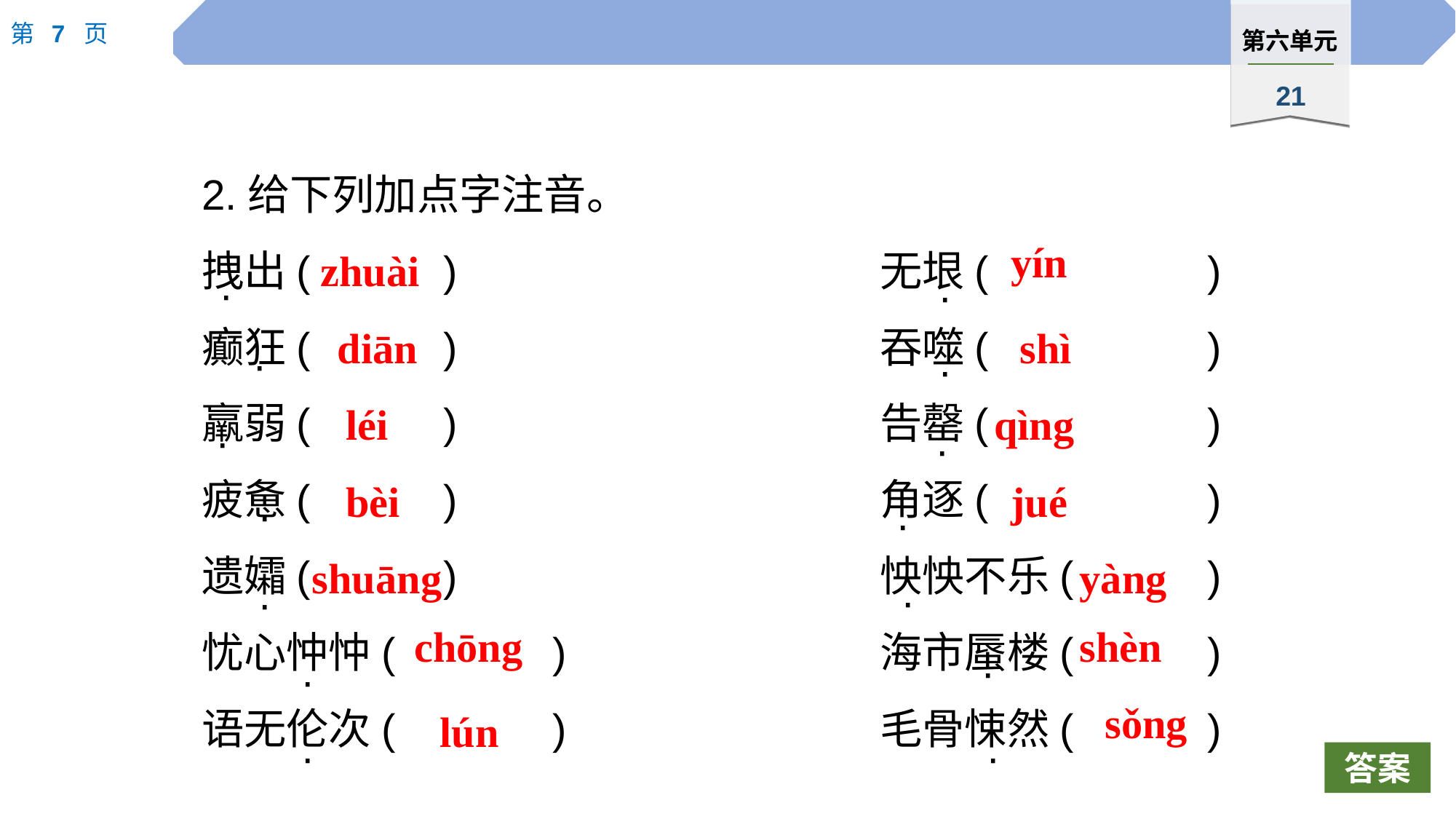

2.给下列加点字注音。
拽出(		)				无垠(		)
癫狂(		)				吞噬(		)
羸弱(		)				告罄(		)
疲惫(		)				角逐(		)
遗孀(		)				怏怏不乐(		)
忧心忡忡(		)			海市蜃楼(		)
语无伦次(		)			毛骨悚然(		)
yín
zhuài
·
·
diān
shì
·
·
léi
qìng
·
·
bèi
jué
·
·
shuāng
yàng
·
·
chōng
shèn
·
·
sǒng
lún
·
·
答案